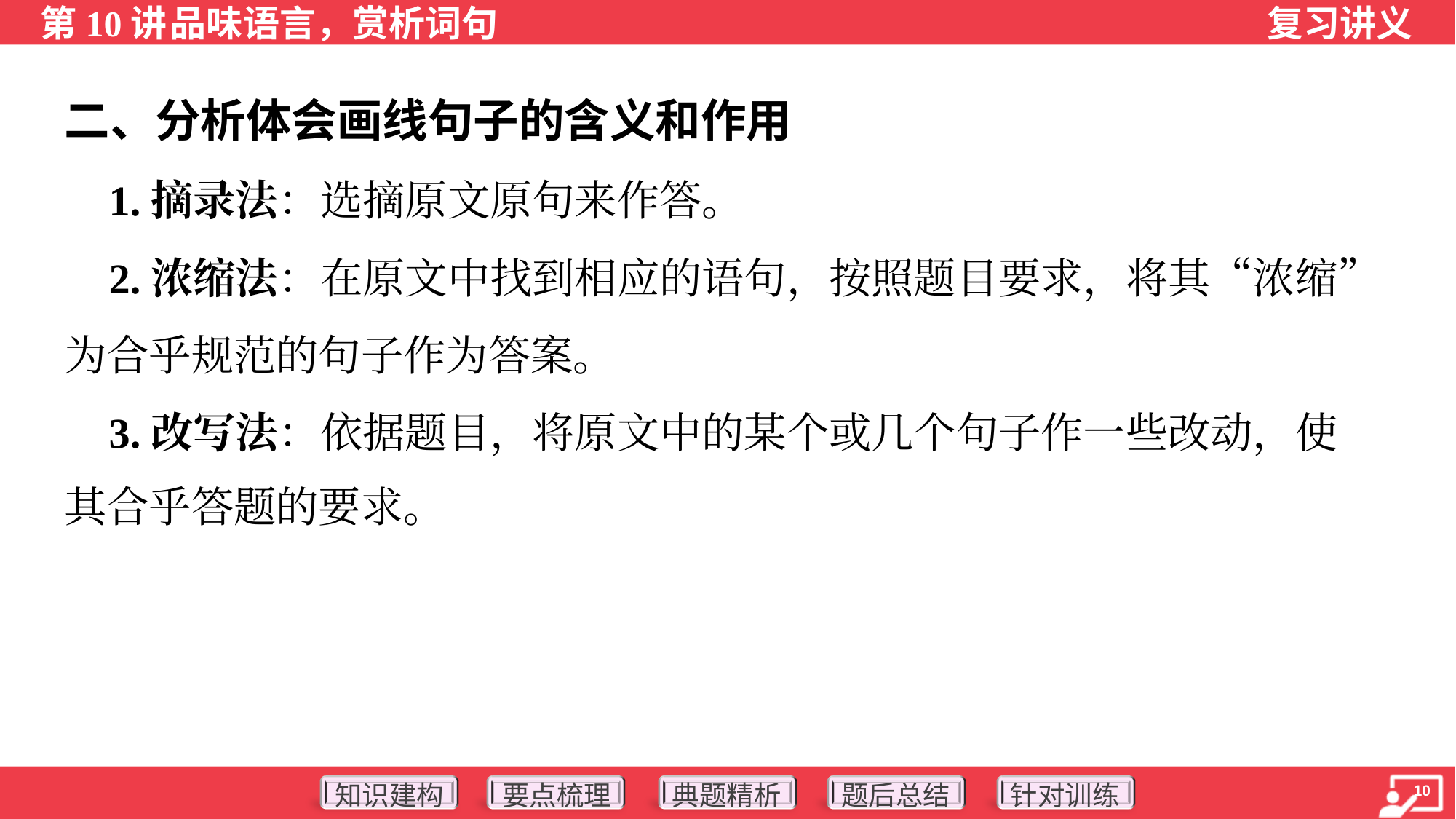

二、分析体会画线句子的含义和作用
    1.摘录法：选摘原文原句来作答。
    2.浓缩法：在原文中找到相应的语句，按照题目要求，将其“浓缩”
为合乎规范的句子作为答案。
    3.改写法：依据题目，将原文中的某个或几个句子作一些改动，使
其合乎答题的要求。